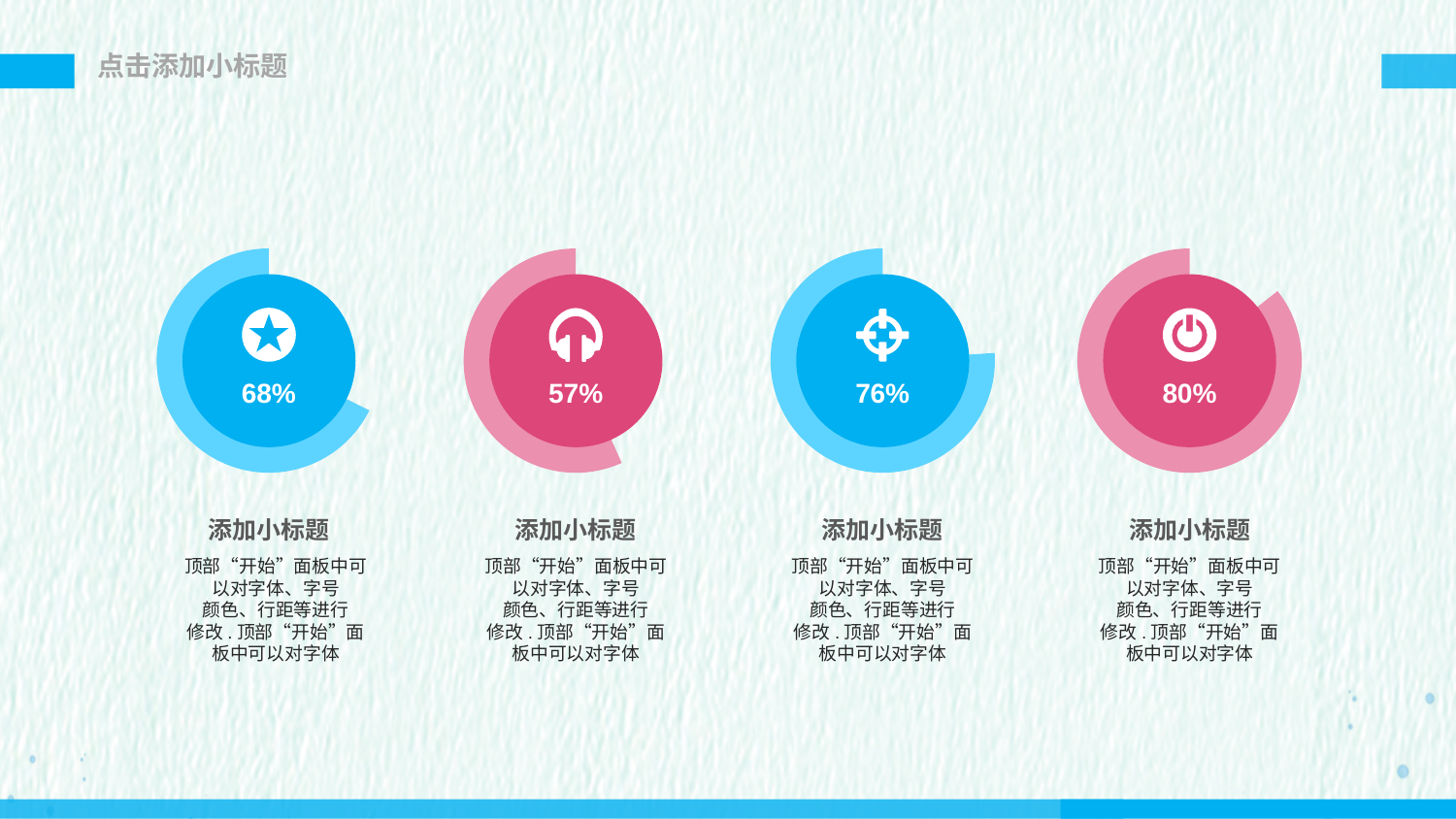

点击添加小标题

68%
57%
76%
80%
添加小标题
顶部“开始”面板中可以对字体、字号
颜色、行距等进行
修改.顶部“开始”面板中可以对字体
添加小标题
顶部“开始”面板中可以对字体、字号
颜色、行距等进行
修改.顶部“开始”面板中可以对字体
添加小标题
顶部“开始”面板中可以对字体、字号
颜色、行距等进行
修改.顶部“开始”面板中可以对字体
添加小标题
顶部“开始”面板中可以对字体、字号
颜色、行距等进行
修改.顶部“开始”面板中可以对字体